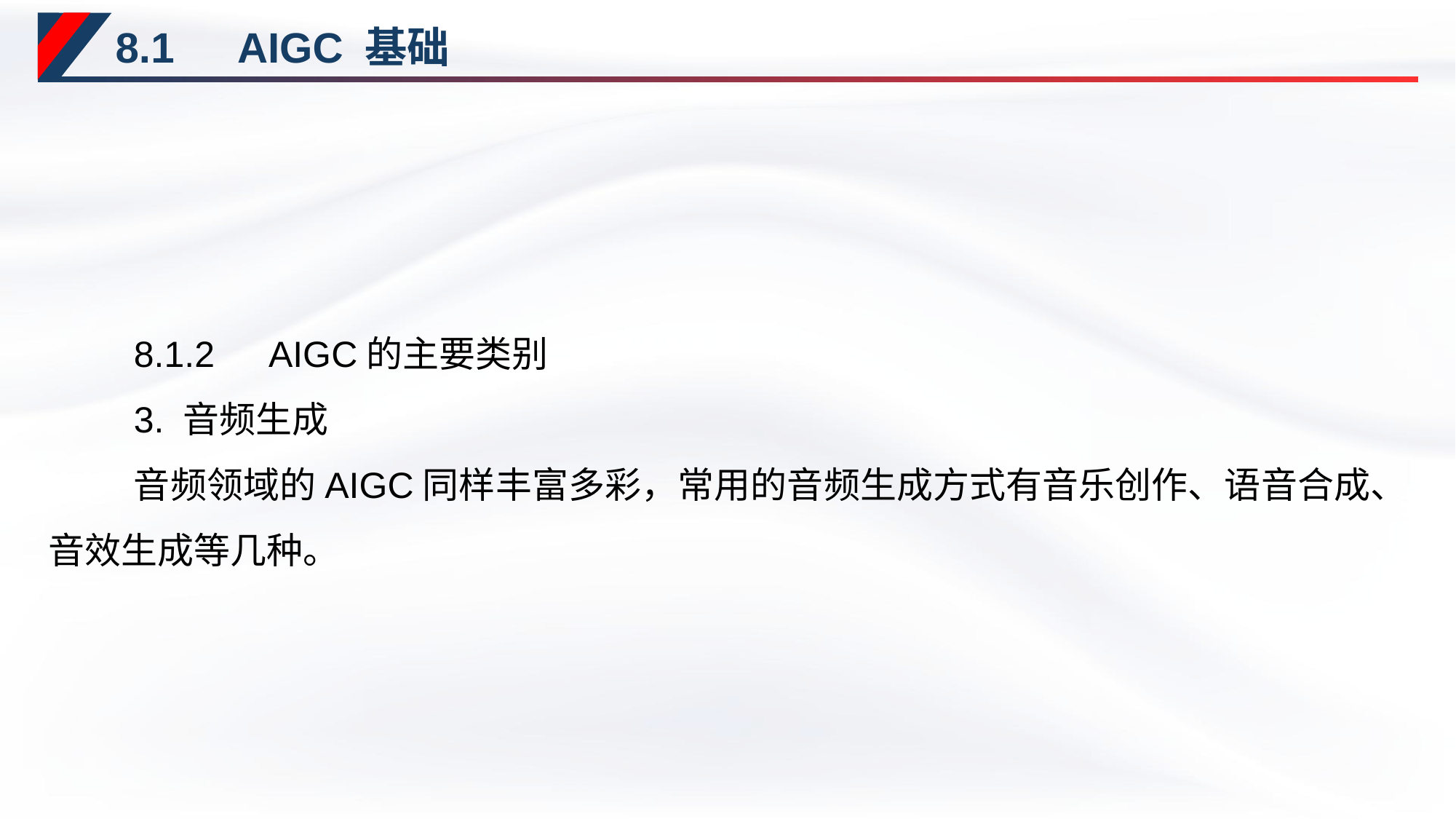

# 8.1　AIGC 基础
8.1.2　AIGC的主要类别
3. 音频生成
音频领域的AIGC同样丰富多彩，常用的音频生成方式有音乐创作、语音合成、音效生成等几种。